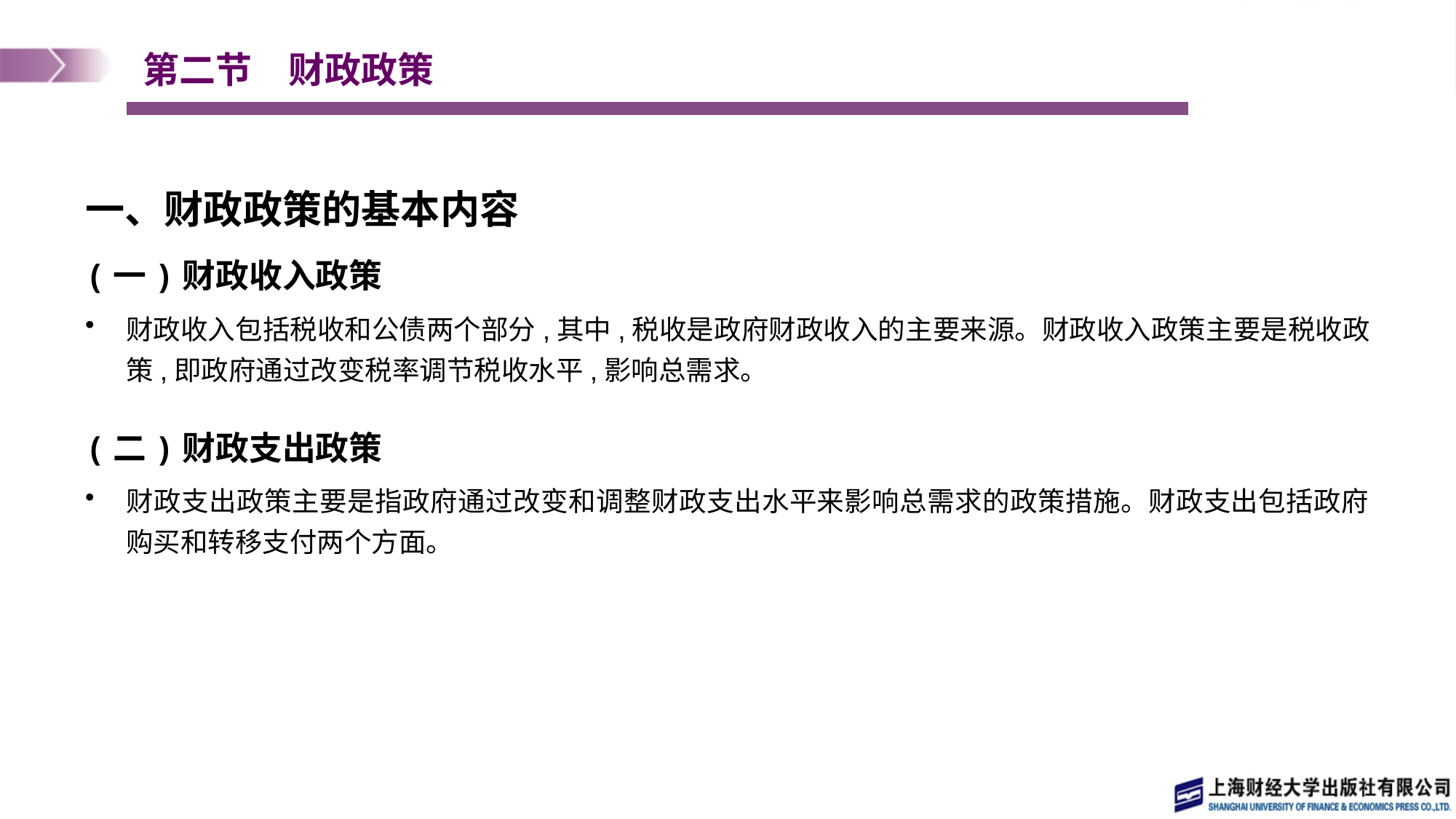

# 第二节　财政政策
一、财政政策的基本内容
(一)财政收入政策
财政收入包括税收和公债两个部分,其中,税收是政府财政收入的主要来源。财政收入政策主要是税收政策,即政府通过改变税率调节税收水平,影响总需求。
(二)财政支出政策
财政支出政策主要是指政府通过改变和调整财政支出水平来影响总需求的政策措施。财政支出包括政府购买和转移支付两个方面。